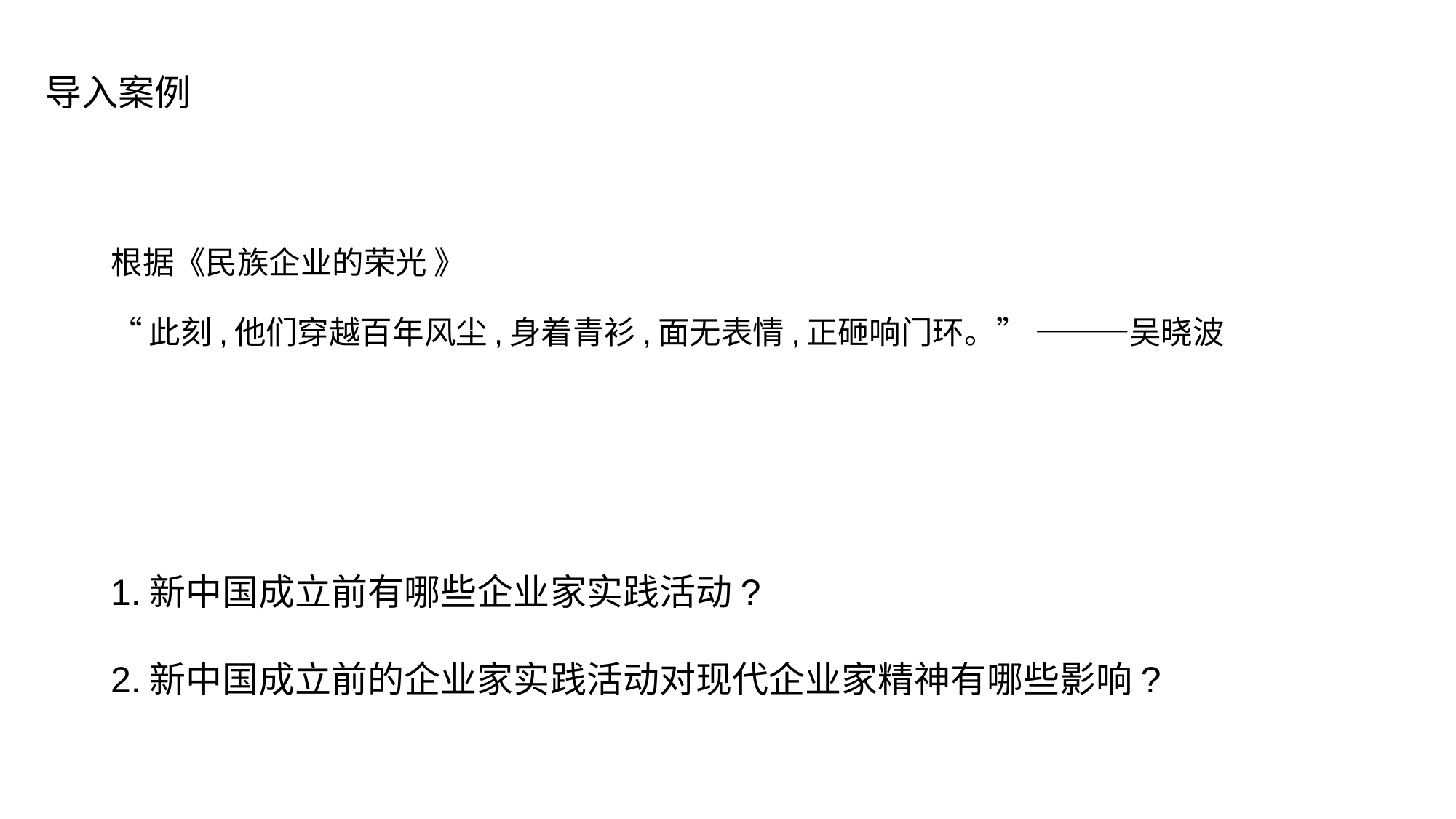

导入案例
根据《民族企业的荣光 》
“此刻,他们穿越百年风尘,身着青衫,面无表情,正砸响门环。” ———吴晓波

1.新中国成立前有哪些企业家实践活动?
2.新中国成立前的企业家实践活动对现代企业家精神有哪些影响?